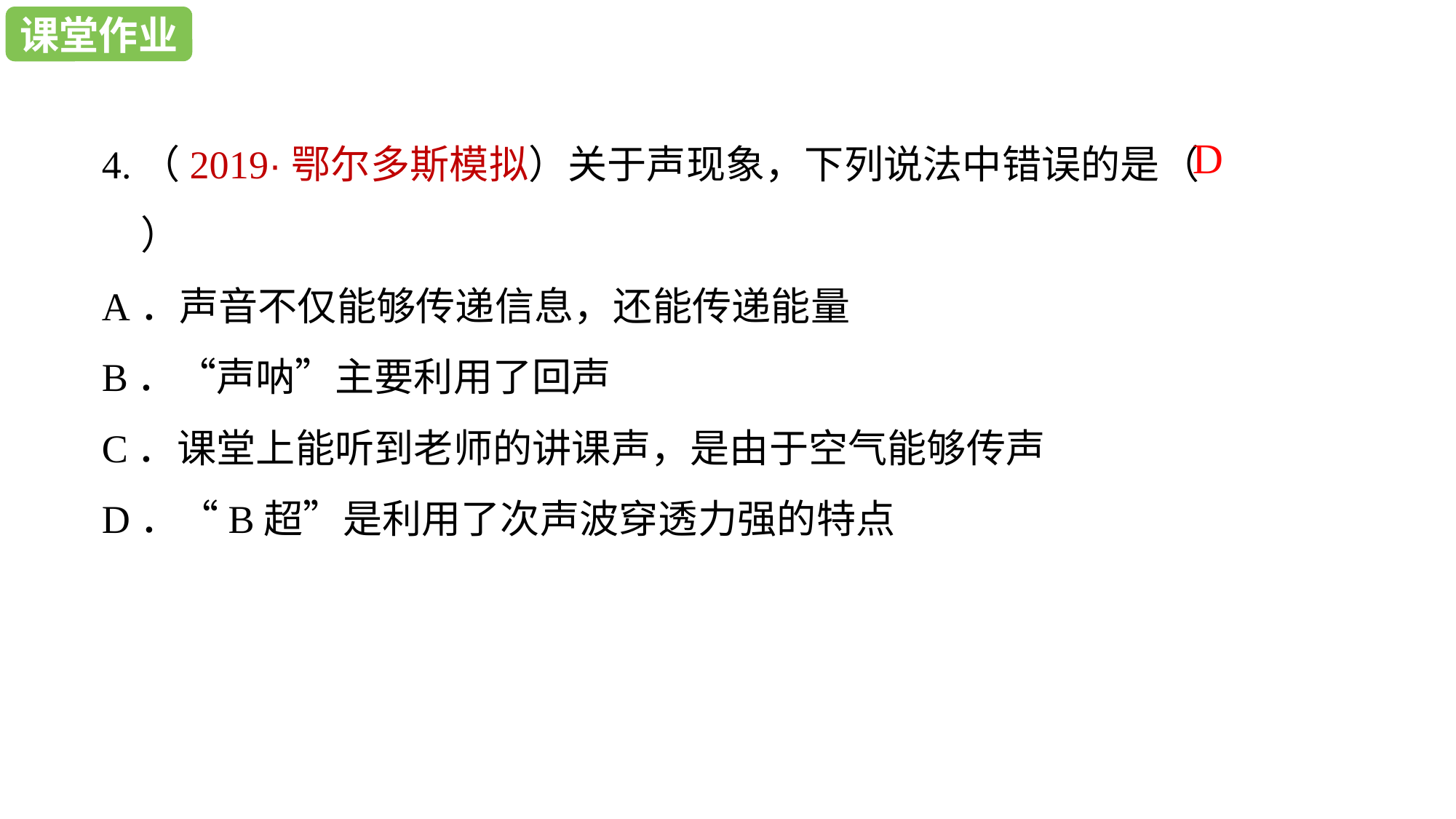

课堂作业
4.（2019·鄂尔多斯模拟）关于声现象，下列说法中错误的是（　　）
A．声音不仅能够传递信息，还能传递能量
B．“声呐”主要利用了回声
C．课堂上能听到老师的讲课声，是由于空气能够传声
D．“B超”是利用了次声波穿透力强的特点
D